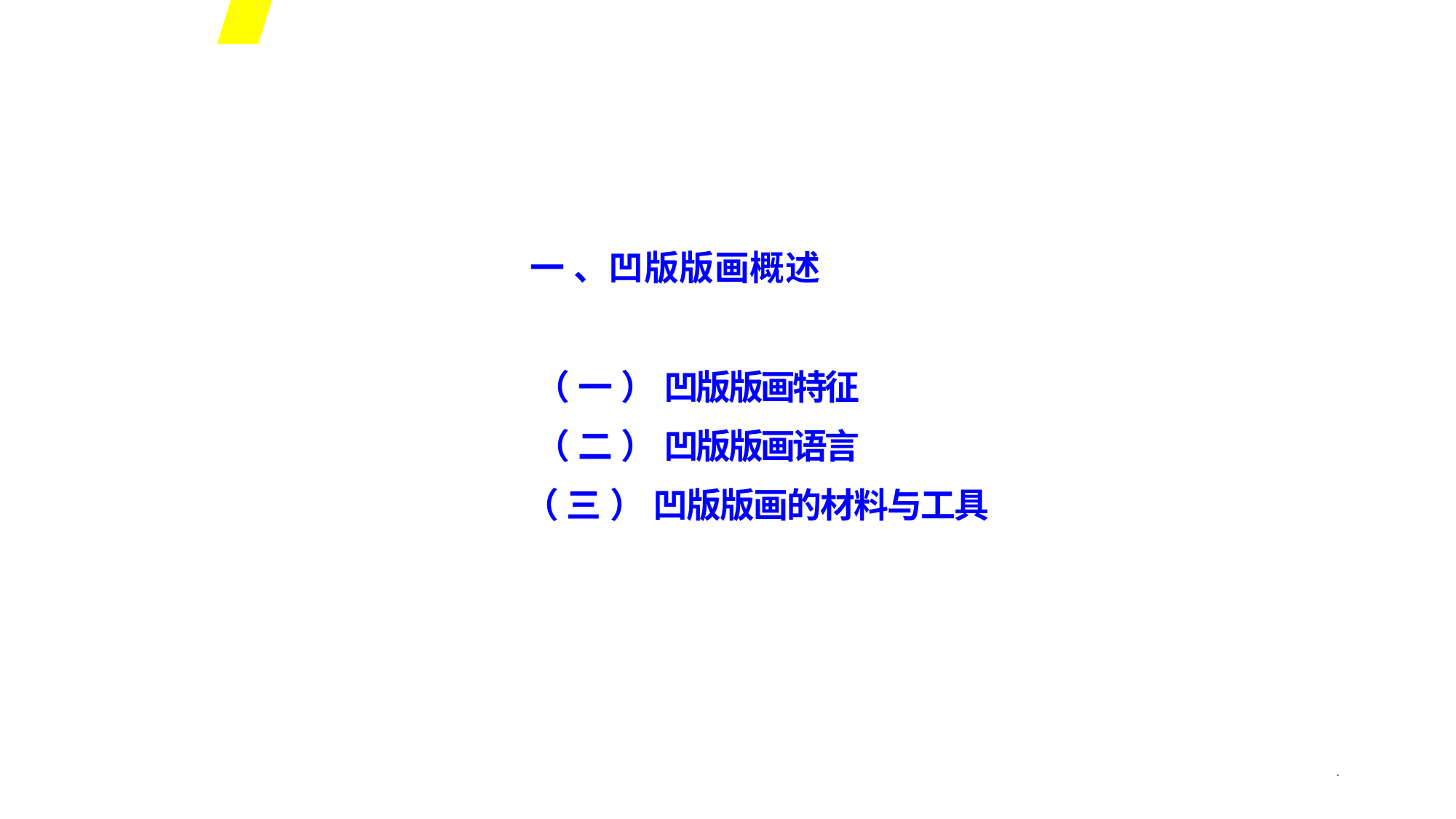

一 、凹版版画概述

（ 一 ） 凹版版画特征
（ 二 ） 凹版版画语言

（ 三 ） 凹版版画的材料与工具

*